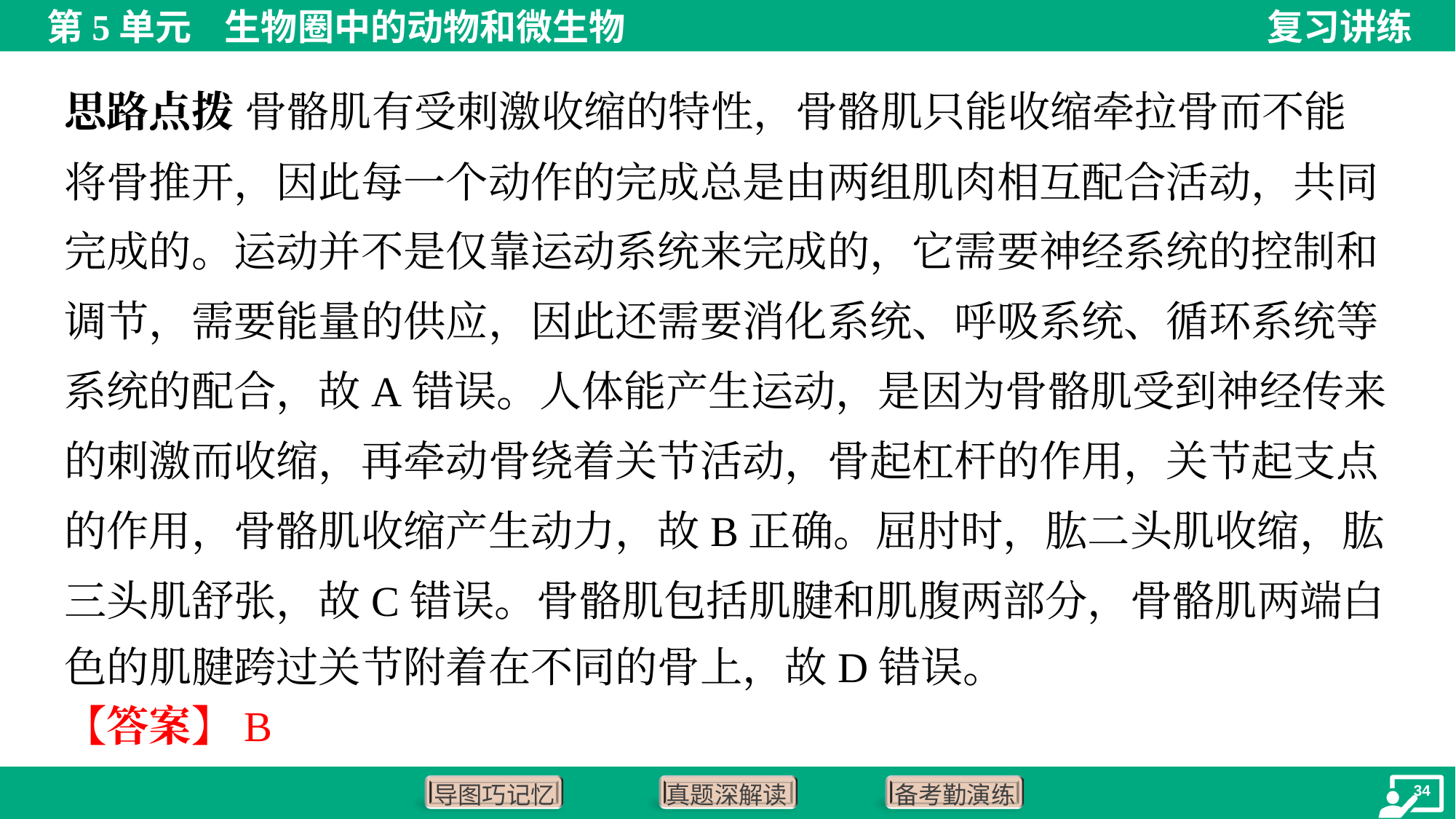

思路点拨 骨骼肌有受刺激收缩的特性，骨骼肌只能收缩牵拉骨而不能
将骨推开，因此每一个动作的完成总是由两组肌肉相互配合活动，共同
完成的。运动并不是仅靠运动系统来完成的，它需要神经系统的控制和
调节，需要能量的供应，因此还需要消化系统、呼吸系统、循环系统等
系统的配合，故A错误。人体能产生运动，是因为骨骼肌受到神经传来
的刺激而收缩，再牵动骨绕着关节活动，骨起杠杆的作用，关节起支点
的作用，骨骼肌收缩产生动力，故B正确。屈肘时，肱二头肌收缩，肱
三头肌舒张，故C错误。骨骼肌包括肌腱和肌腹两部分，骨骼肌两端白
色的肌腱跨过关节附着在不同的骨上，故D错误。
【答案】B